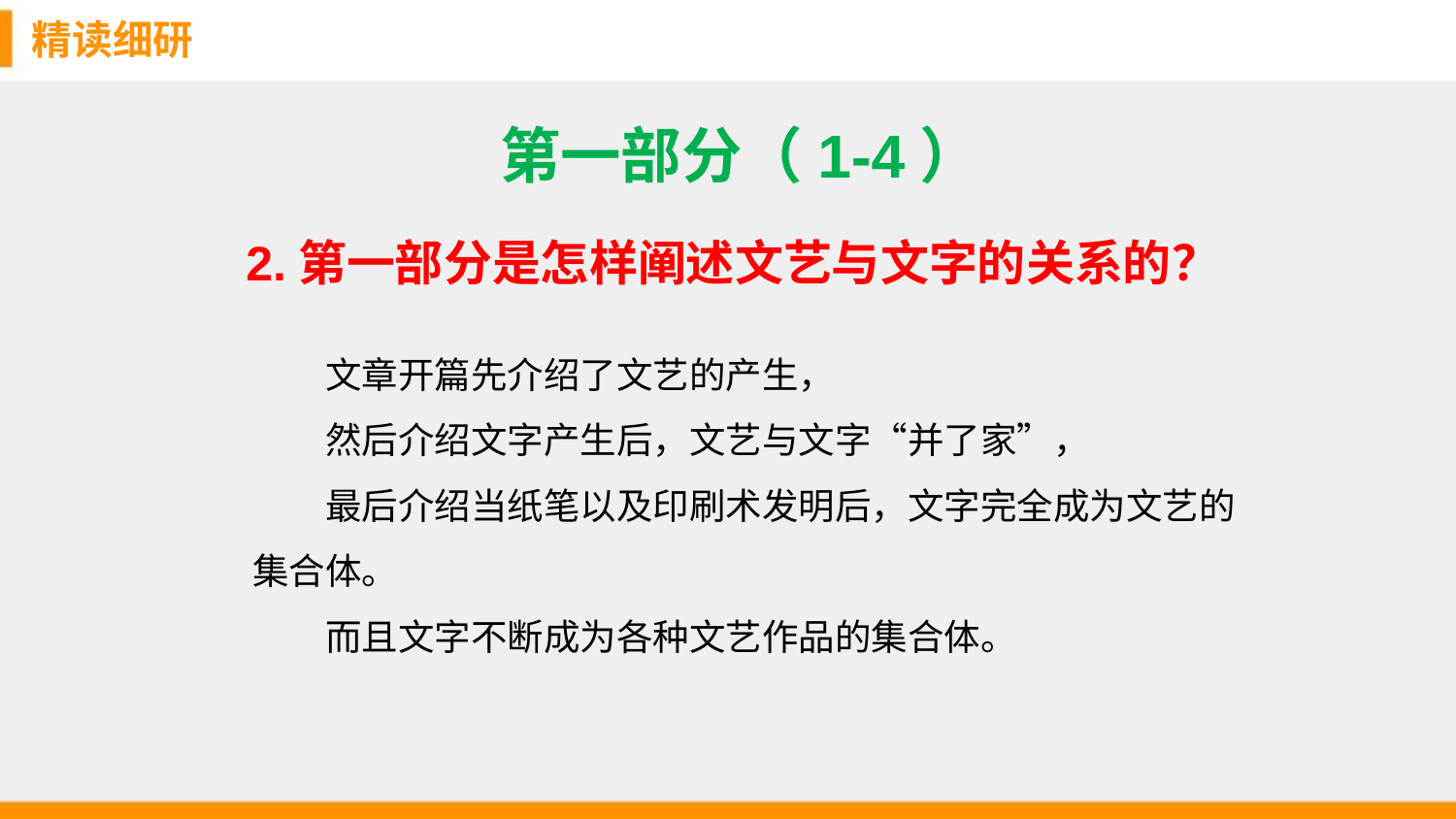

精读细研

第一部分（1-4）
2.第一部分是怎样阐述文艺与文字的关系的？
文章开篇先介绍了文艺的产生，
然后介绍文字产生后，文艺与文字“并了家”，
最后介绍当纸笔以及印刷术发明后，文字完全成为文艺的集合体。
而且文字不断成为各种文艺作品的集合体。